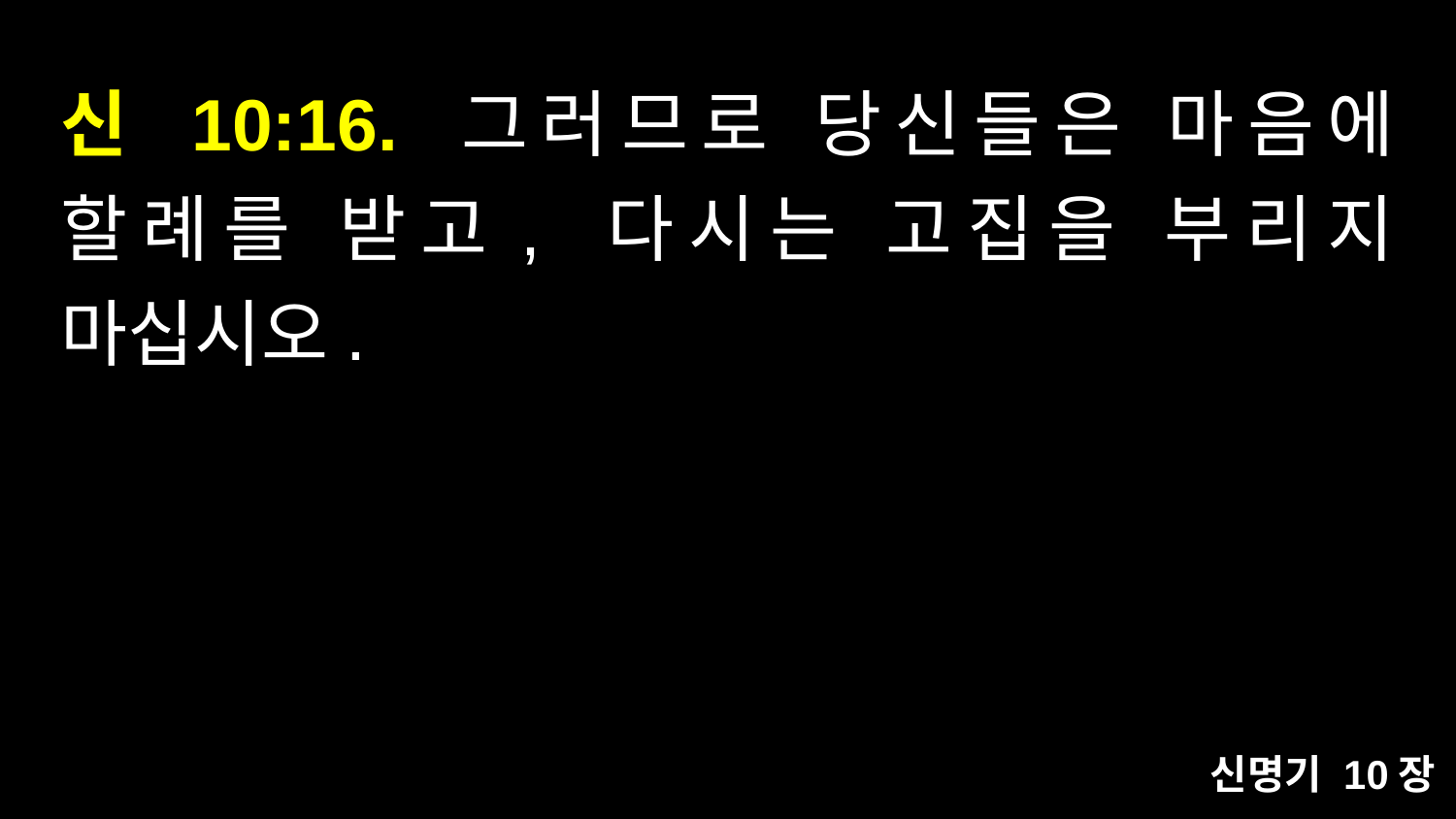

# 신 10:16. 그러므로 당신들은 마음에 할례를 받고, 다시는 고집을 부리지 마십시오.
신명기 10장